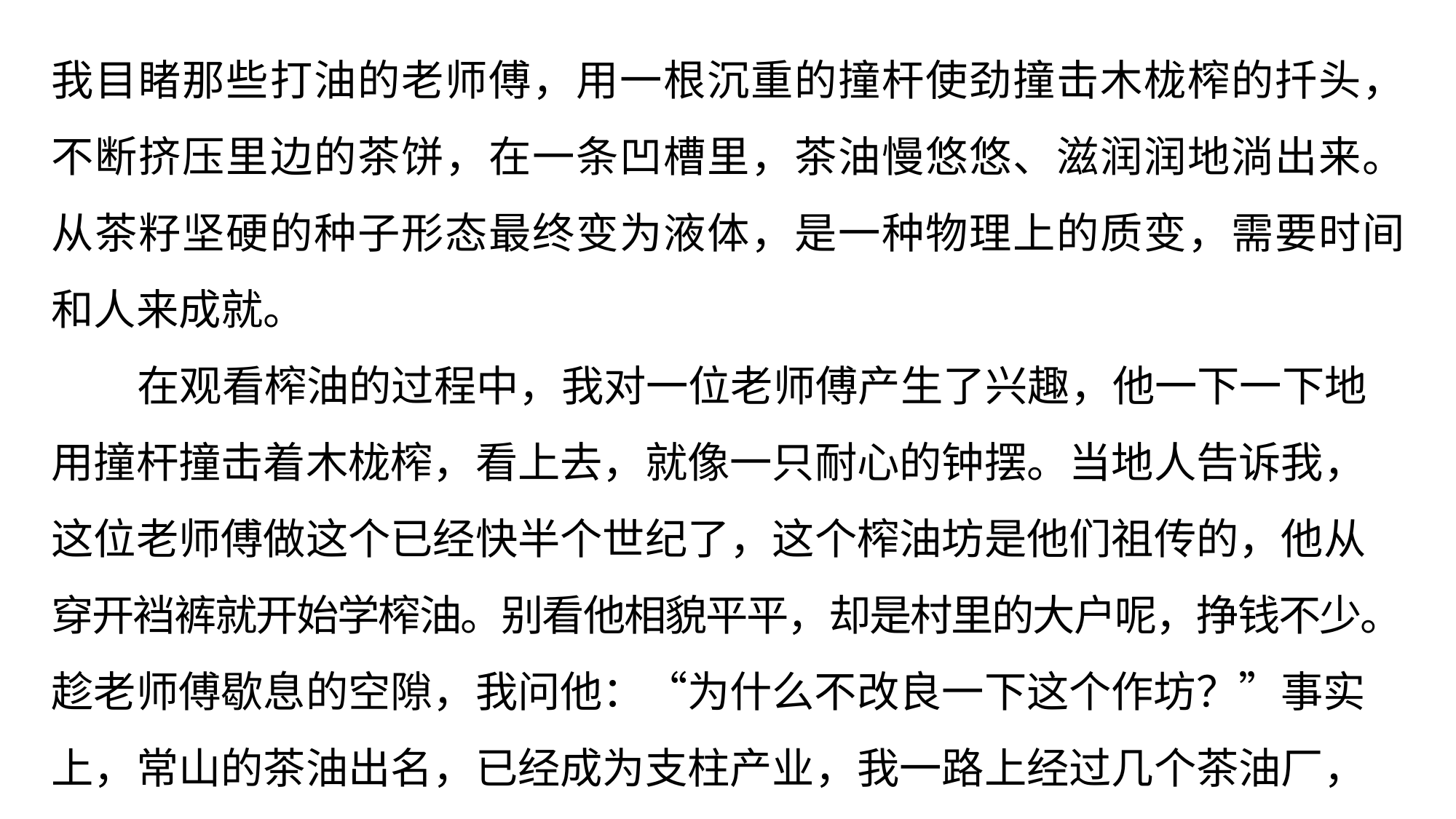

我目睹那些打油的老师傅，用一根沉重的撞杆使劲撞击木栊榨的扦头，不断挤压里边的茶饼，在一条凹槽里，茶油慢悠悠、滋润润地淌出来。从茶籽坚硬的种子形态最终变为液体，是一种物理上的质变，需要时间和人来成就。
        在观看榨油的过程中，我对一位老师傅产生了兴趣，他一下一下地用撞杆撞击着木栊榨，看上去，就像一只耐心的钟摆。当地人告诉我，这位老师傅做这个已经快半个世纪了，这个榨油坊是他们祖传的，他从穿开裆裤就开始学榨油。别看他相貌平平，却是村里的大户呢，挣钱不少。趁老师傅歇息的空隙，我问他：“为什么不改良一下这个作坊？”事实上，常山的茶油出名，已经成为支柱产业，我一路上经过几个茶油厂，